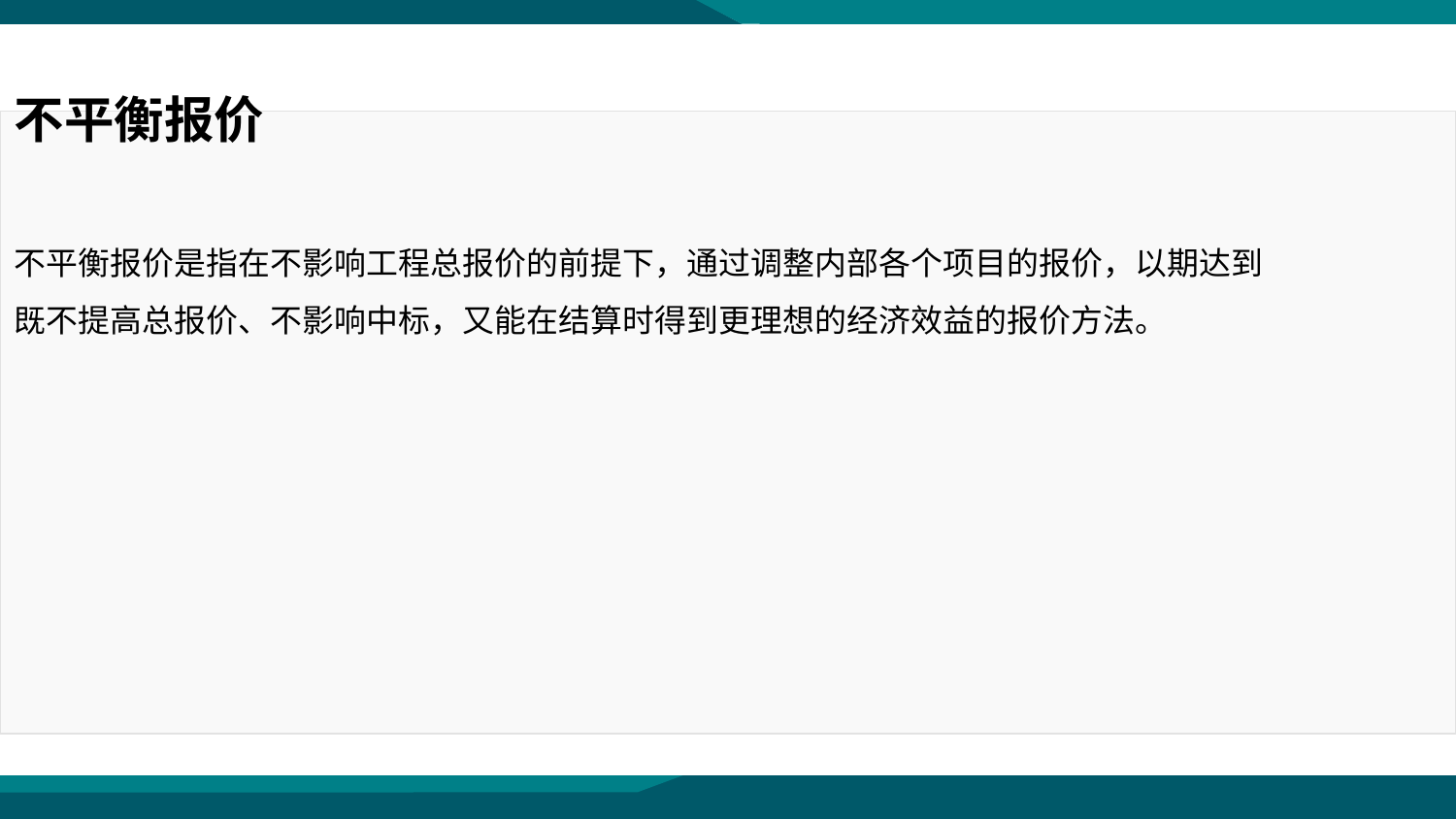

不平衡报价
不平衡报价是指在不影响工程总报价的前提下，通过调整内部各个项目的报价，以期达到既不提高总报价、不影响中标，又能在结算时得到更理想的经济效益的报价方法。